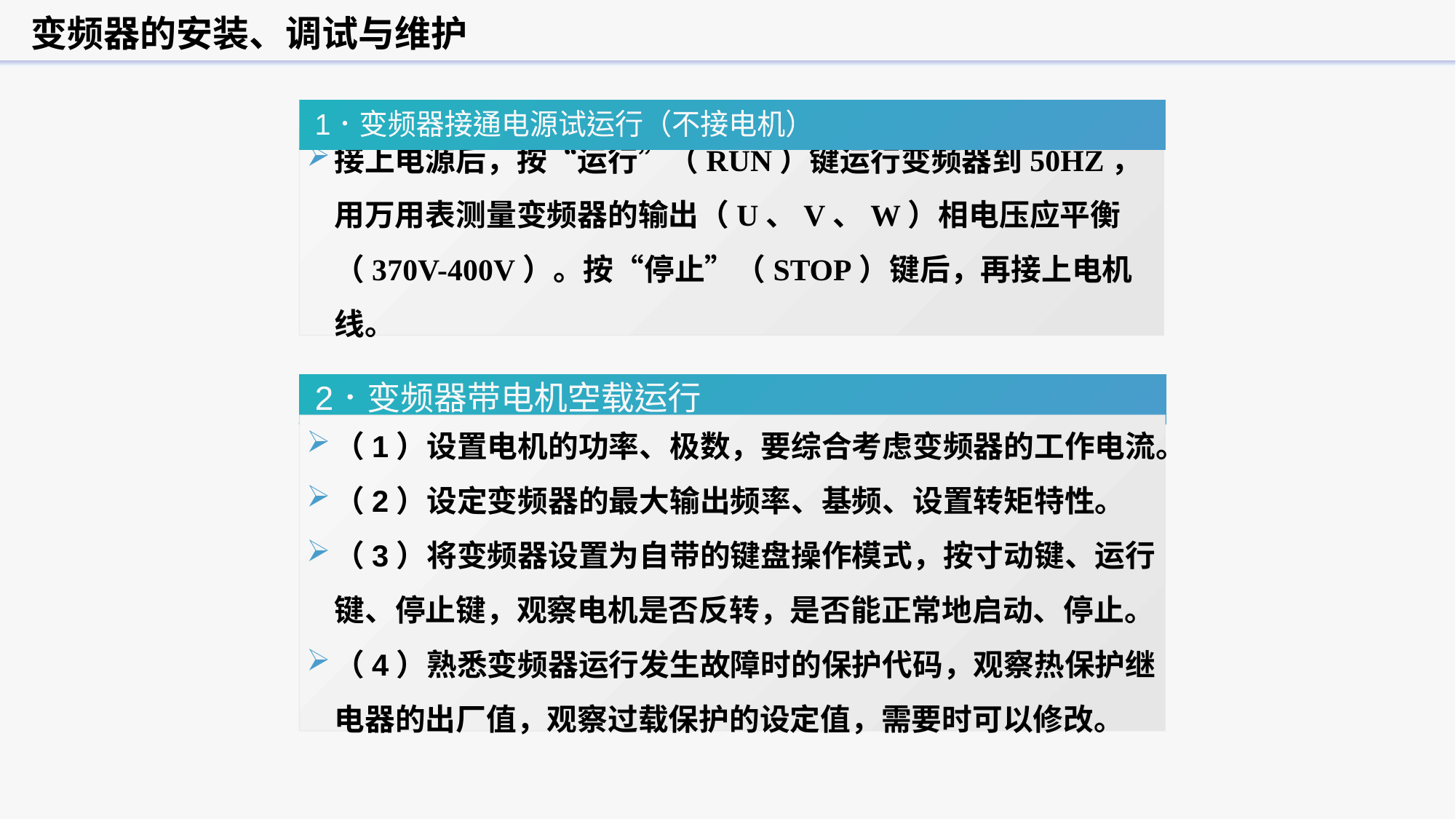

变频器的安装、调试与维护

1．变频器接通电源试运行（不接电机）
接上电源后，按“运行”（RUN）键运行变频器到50HZ，用万用表测量变频器的输出（U、V、W）相电压应平衡（370V-400V）。按“停止”（STOP）键后，再接上电机线。

2．变频器带电机空载运行
（1）设置电机的功率、极数，要综合考虑变频器的工作电流。
（2）设定变频器的最大输出频率、基频、设置转矩特性。
（3）将变频器设置为自带的键盘操作模式，按寸动键、运行键、停止键，观察电机是否反转，是否能正常地启动、停止。
（4）熟悉变频器运行发生故障时的保护代码，观察热保护继电器的出厂值，观察过载保护的设定值，需要时可以修改。